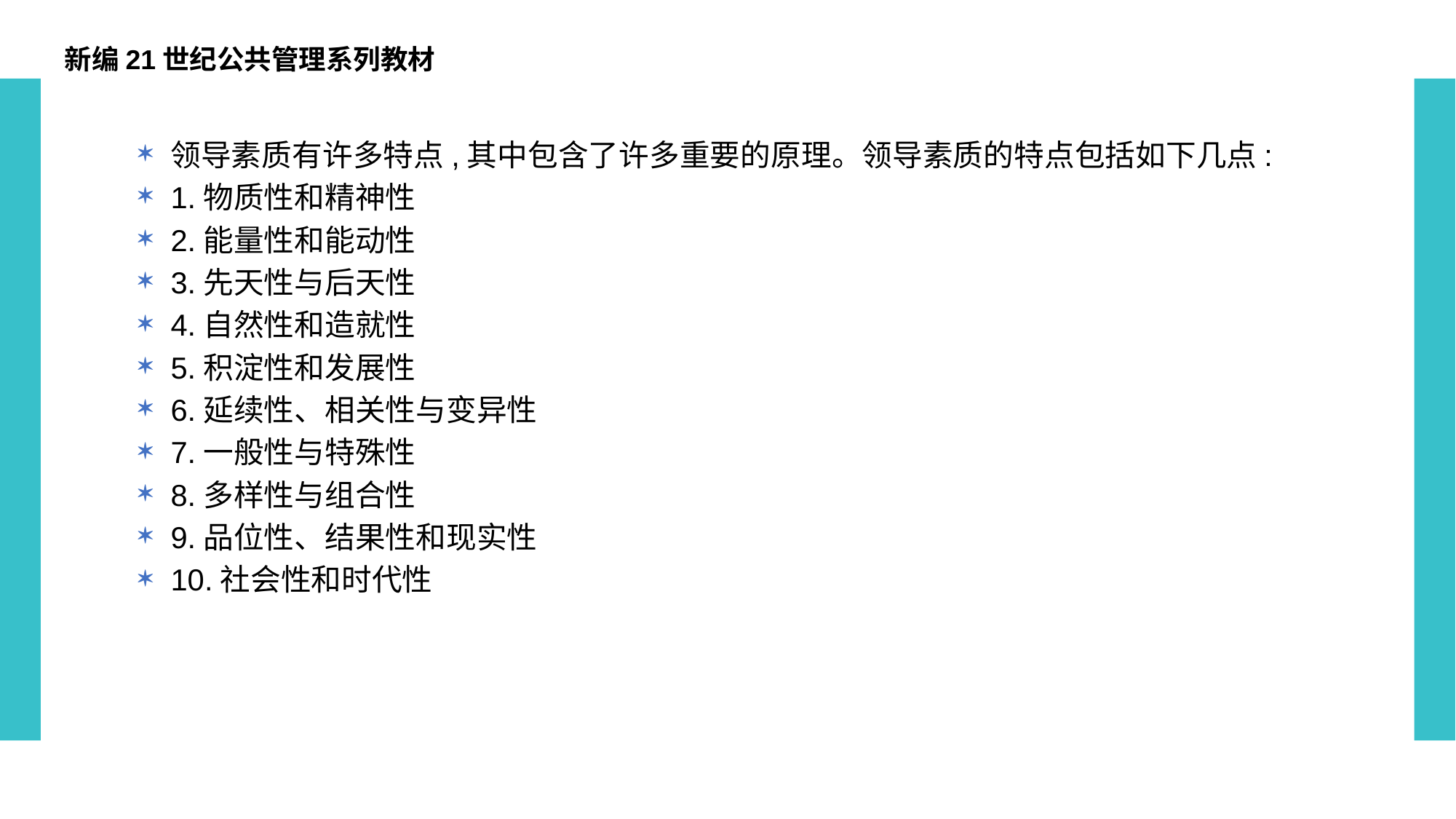

新编21世纪公共管理系列教材
领导素质有许多特点,其中包含了许多重要的原理。领导素质的特点包括如下几点:
1.物质性和精神性
2.能量性和能动性
3.先天性与后天性
4.自然性和造就性
5.积淀性和发展性
6.延续性、相关性与变异性
7.一般性与特殊性
8.多样性与组合性
9.品位性、结果性和现实性
10.社会性和时代性